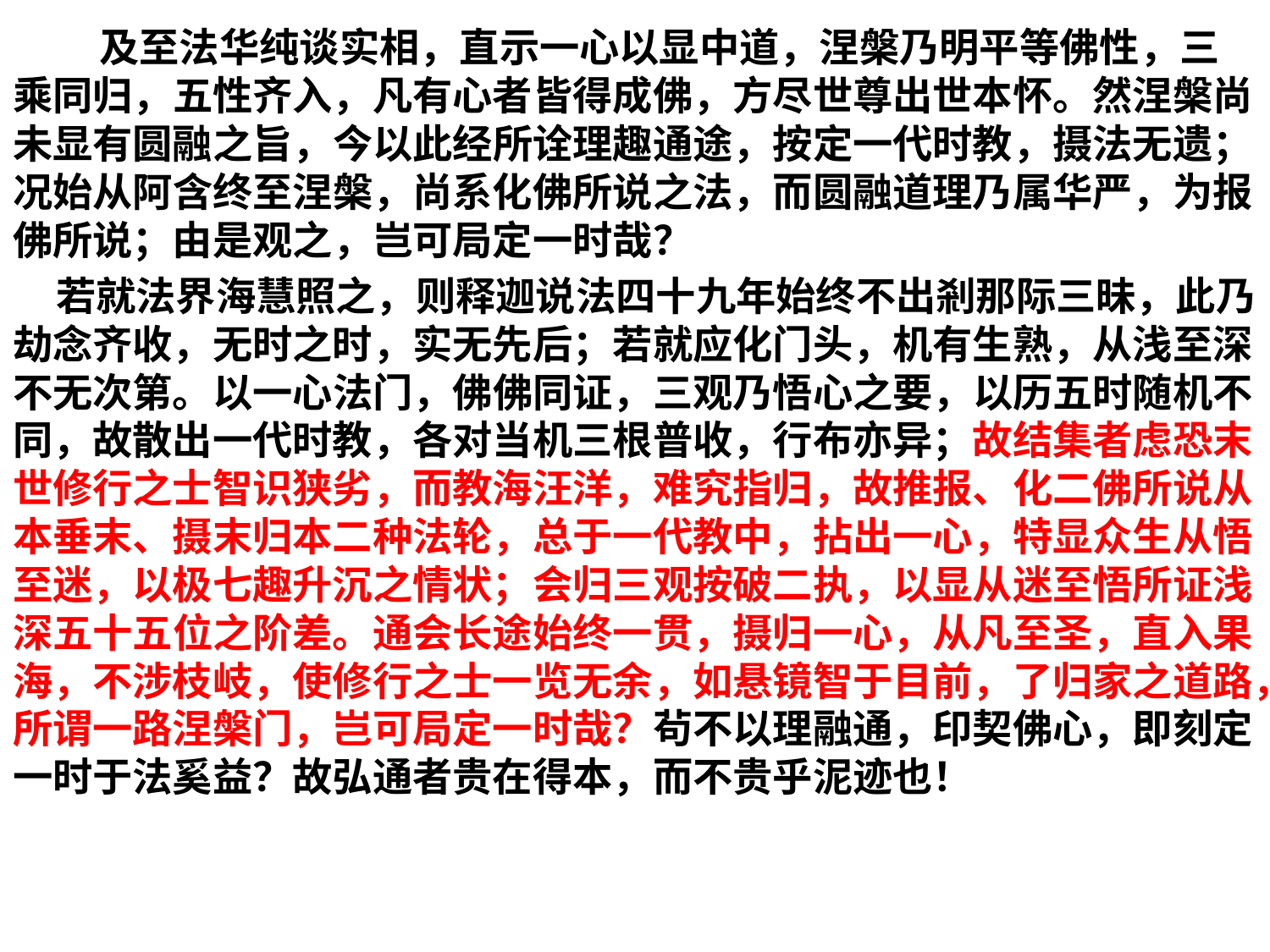

及至法华纯谈实相，直示一心以显中道，涅槃乃明平等佛性，三乘同归，五性齐入，凡有心者皆得成佛，方尽世尊出世本怀。然涅槃尚未显有圆融之旨，今以此经所诠理趣通途，按定一代时教，摄法无遗；况始从阿含终至涅槃，尚系化佛所说之法，而圆融道理乃属华严，为报佛所说；由是观之，岂可局定一时哉？
    若就法界海慧照之，则释迦说法四十九年始终不出剎那际三昧，此乃劫念齐收，无时之时，实无先后；若就应化门头，机有生熟，从浅至深不无次第。以一心法门，佛佛同证，三观乃悟心之要，以历五时随机不同，故散出一代时教，各对当机三根普收，行布亦异；故结集者虑恐末世修行之士智识狭劣，而教海汪洋，难究指归，故推报、化二佛所说从本垂末、摄末归本二种法轮，总于一代教中，拈出一心，特显众生从悟至迷，以极七趣升沉之情状；会归三观按破二执，以显从迷至悟所证浅深五十五位之阶差。通会长途始终一贯，摄归一心，从凡至圣，直入果海，不涉枝岐，使修行之士一览无余，如悬镜智于目前，了归家之道路，所谓一路涅槃门，岂可局定一时哉？茍不以理融通，印契佛心，即刻定一时于法奚益？故弘通者贵在得本，而不贵乎泥迹也！